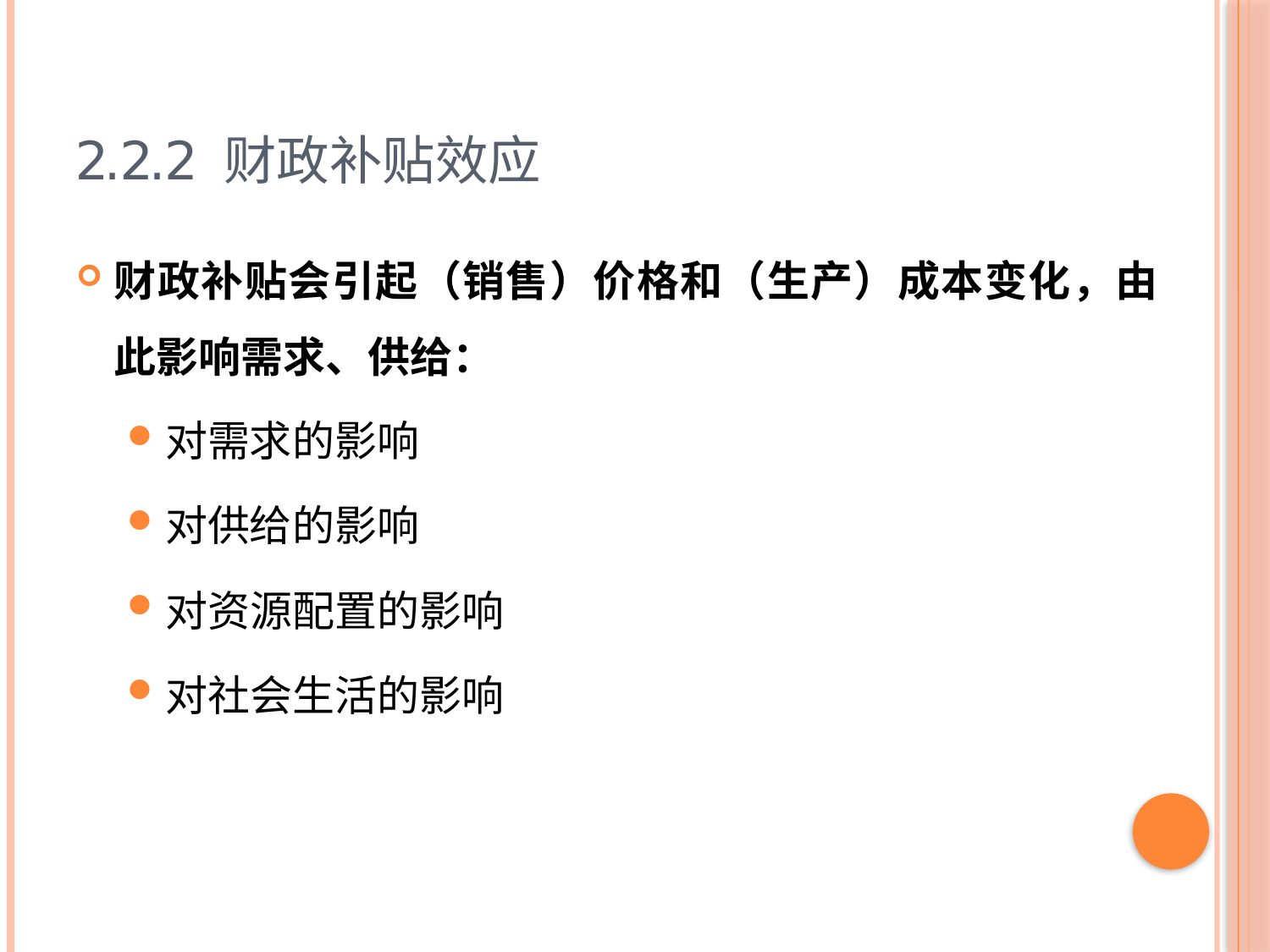

# 2.2.2 财政补贴效应
财政补贴会引起（销售）价格和（生产）成本变化，由此影响需求、供给：
对需求的影响
对供给的影响
对资源配置的影响
对社会生活的影响